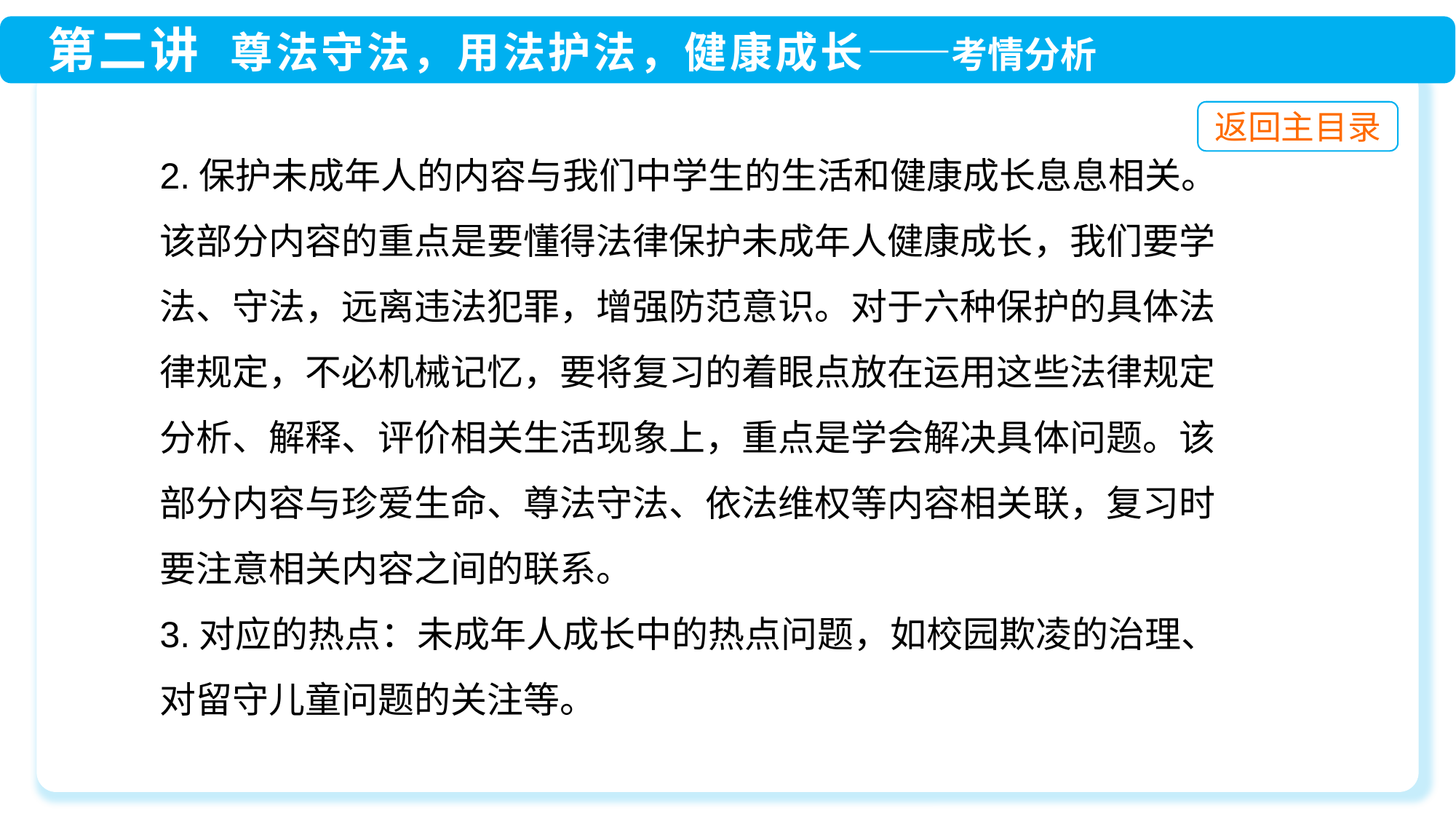

2.保护未成年人的内容与我们中学生的生活和健康成长息息相关。该部分内容的重点是要懂得法律保护未成年人健康成长，我们要学法、守法，远离违法犯罪，增强防范意识。对于六种保护的具体法律规定，不必机械记忆，要将复习的着眼点放在运用这些法律规定分析、解释、评价相关生活现象上，重点是学会解决具体问题。该部分内容与珍爱生命、尊法守法、依法维权等内容相关联，复习时要注意相关内容之间的联系。
3.对应的热点：未成年人成长中的热点问题，如校园欺凌的治理、对留守儿童问题的关注等。